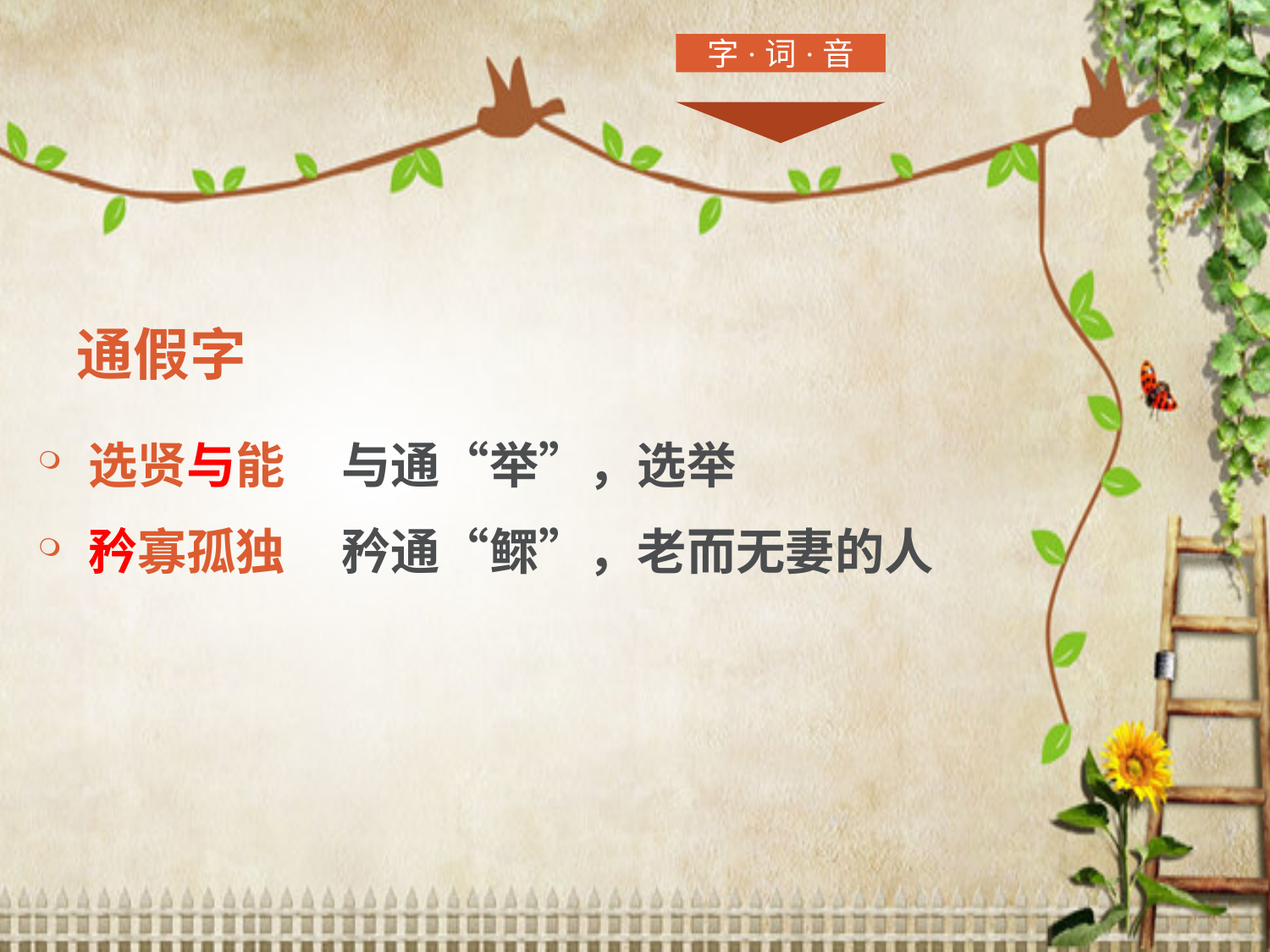

字·词·音

# 通假字
选贤与能     与通“举”，选举
矜寡孤独     矜通“鳏”，老而无妻的人